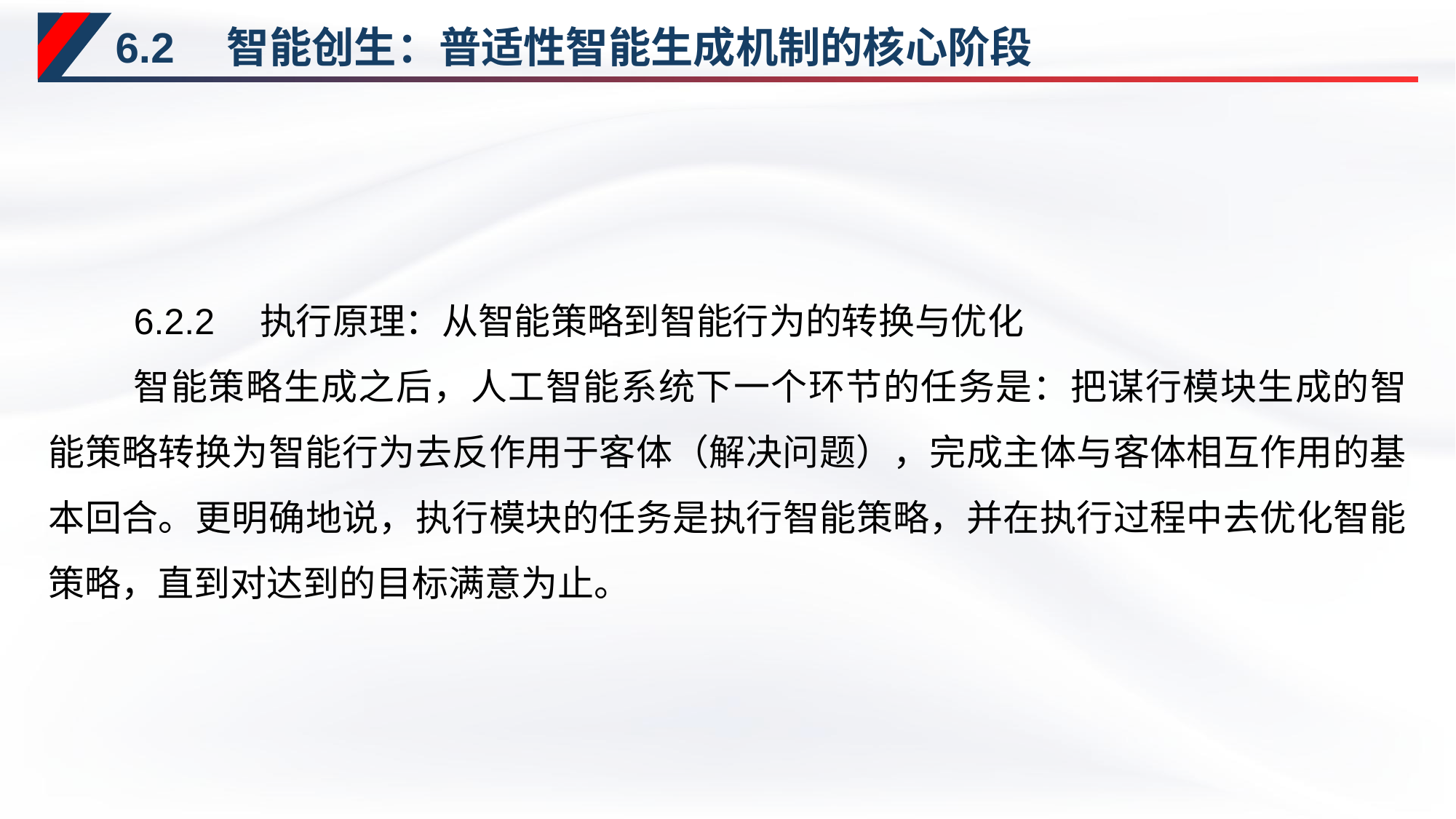

# 6.2　智能创生：普适性智能生成机制的核心阶段
6.2.2　执行原理：从智能策略到智能行为的转换与优化
智能策略生成之后，人工智能系统下一个环节的任务是：把谋行模块生成的智能策略转换为智能行为去反作用于客体（解决问题），完成主体与客体相互作用的基本回合。更明确地说，执行模块的任务是执行智能策略，并在执行过程中去优化智能策略，直到对达到的目标满意为止。